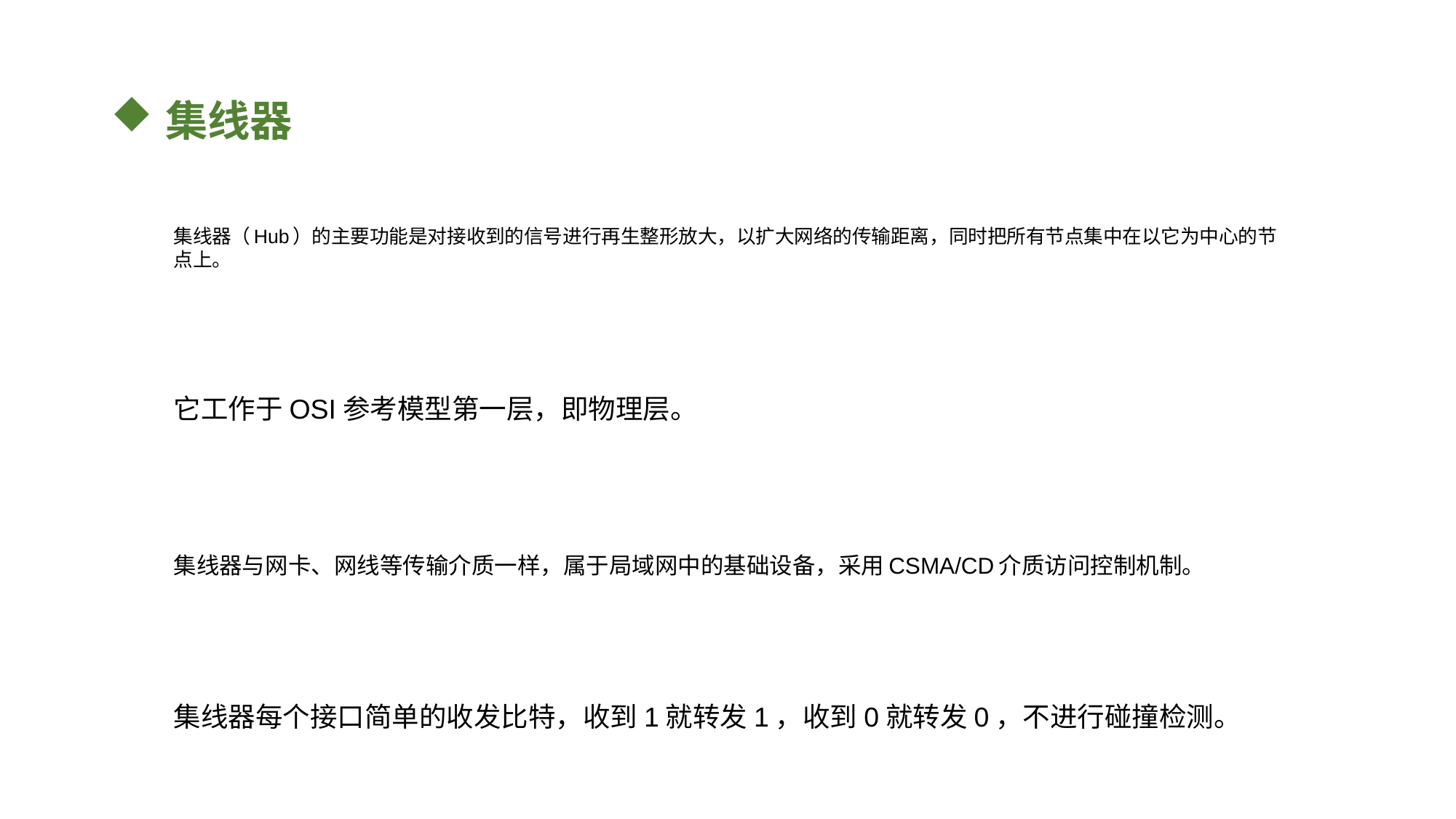

# 集线器
集线器（Hub）的主要功能是对接收到的信号进行再生整形放大，以扩大网络的传输距离，同时把所有节点集中在以它为中心的节点上。
它工作于OSI参考模型第一层，即物理层。
集线器与网卡、网线等传输介质一样，属于局域网中的基础设备，采用CSMA/CD介质访问控制机制。
集线器每个接口简单的收发比特，收到1就转发1，收到0就转发0，不进行碰撞检测。